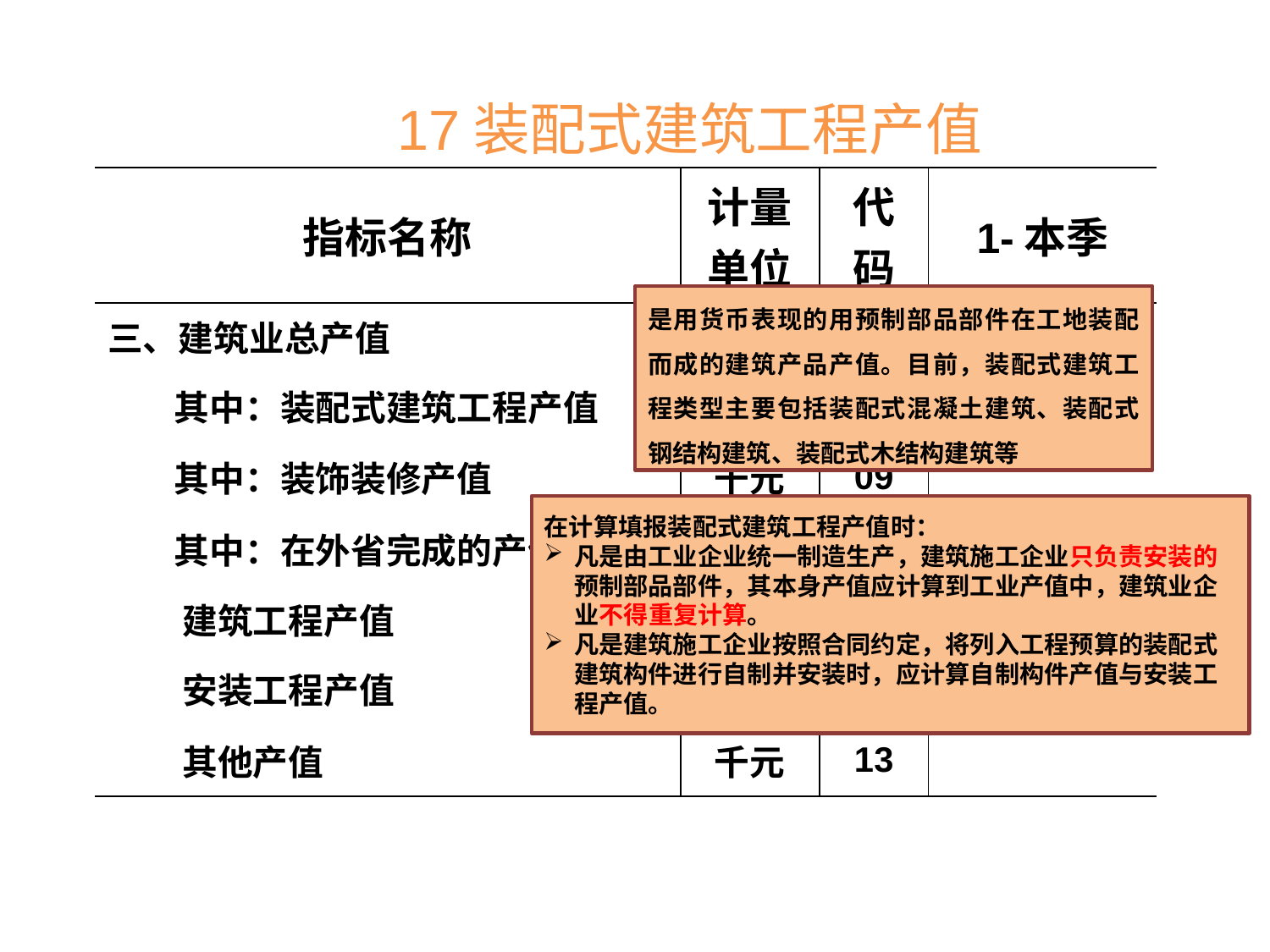

17装配式建筑工程产值
| 指标名称 | 计量单位 | 代码 | 1-本季 |
| --- | --- | --- | --- |
| 三、建筑业总产值 | 千元 | 08 |  |
| 其中：装配式建筑工程产值 | 千元 | 17 |  |
| 其中：装饰装修产值 | 千元 | 09 |  |
| 其中：在外省完成的产值 | 千元 | 10 |  |
| 建筑工程产值 | 千元 | 11 |  |
| 安装工程产值 | 千元 | 12 |  |
| 其他产值 | 千元 | 13 |  |
是用货币表现的用预制部品部件在工地装配而成的建筑产品产值。目前，装配式建筑工程类型主要包括装配式混凝土建筑、装配式钢结构建筑、装配式木结构建筑等
在计算填报装配式建筑工程产值时：
凡是由工业企业统一制造生产，建筑施工企业只负责安装的预制部品部件，其本身产值应计算到工业产值中，建筑业企业不得重复计算。
凡是建筑施工企业按照合同约定，将列入工程预算的装配式建筑构件进行自制并安装时，应计算自制构件产值与安装工程产值。